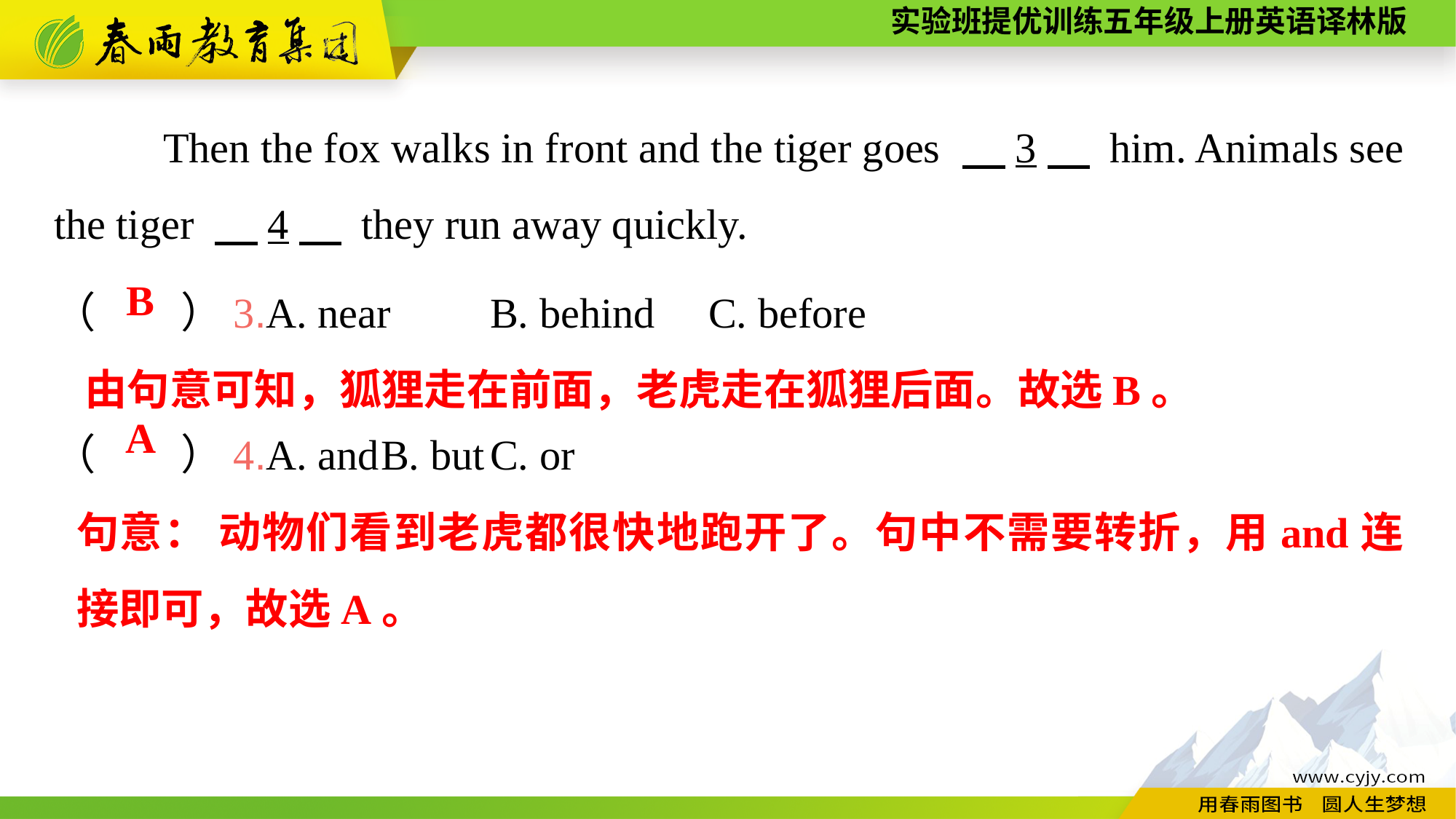

Then the fox walks in front and the tiger goes 　3　 him. Animals see the tiger 　4　 they run away quickly.

（　　）3.A. near	B. behind	C. before

（　　）4.A. and	B. but	C. or
B
由句意可知，狐狸走在前面，老虎走在狐狸后面。故选B。
A
句意： 动物们看到老虎都很快地跑开了。句中不需要转折，用and连接即可，故选A。